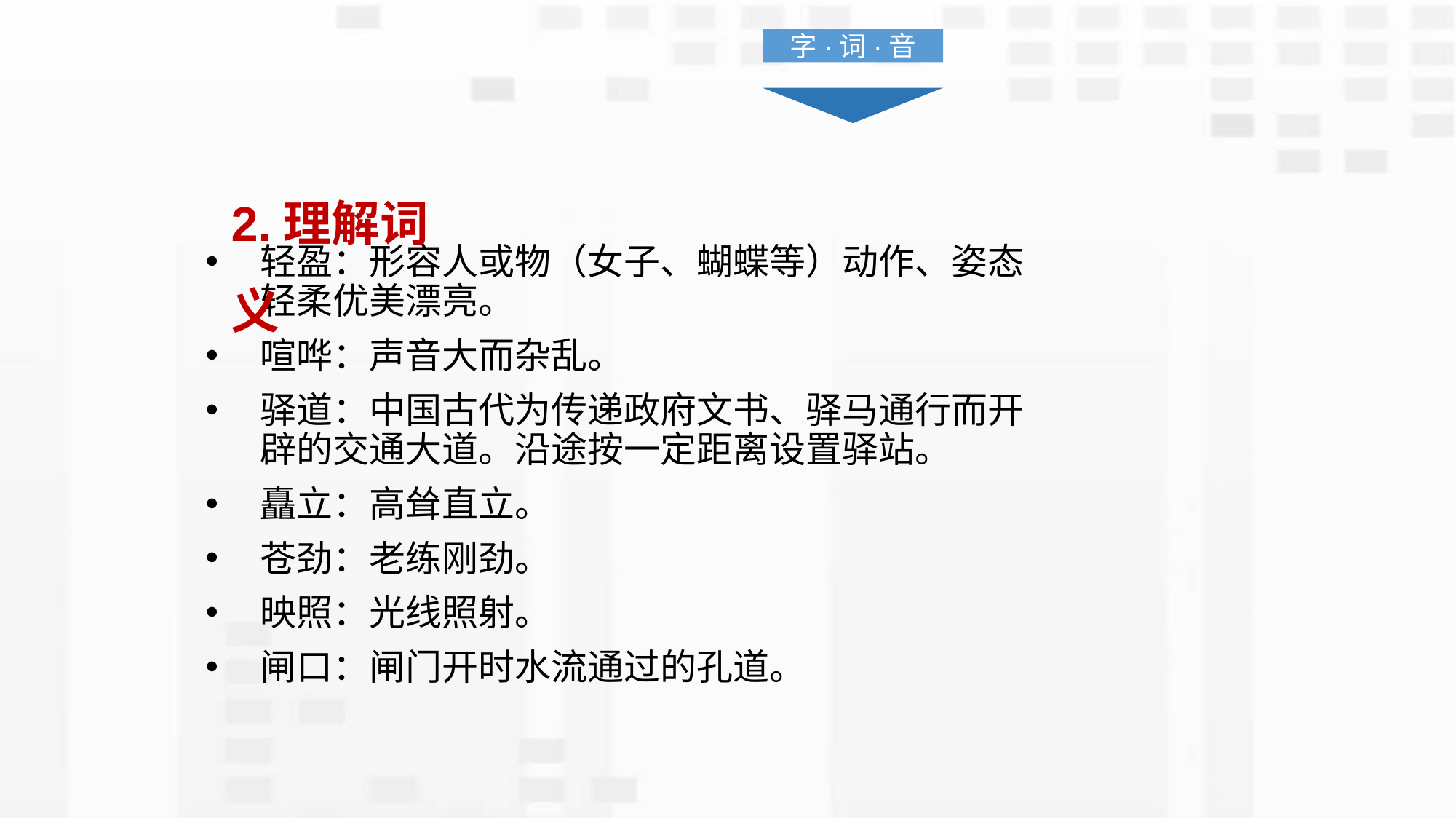

字·词·音

2.理解词义
轻盈：形容人或物（女子、蝴蝶等）动作、姿态轻柔优美漂亮。
喧哗：声音大而杂乱。
驿道：中国古代为传递政府文书、驿马通行而开辟的交通大道。沿途按一定距离设置驿站。
矗立：高耸直立。
苍劲：老练刚劲。
映照：光线照射。
闸口：闸门开时水流通过的孔道。